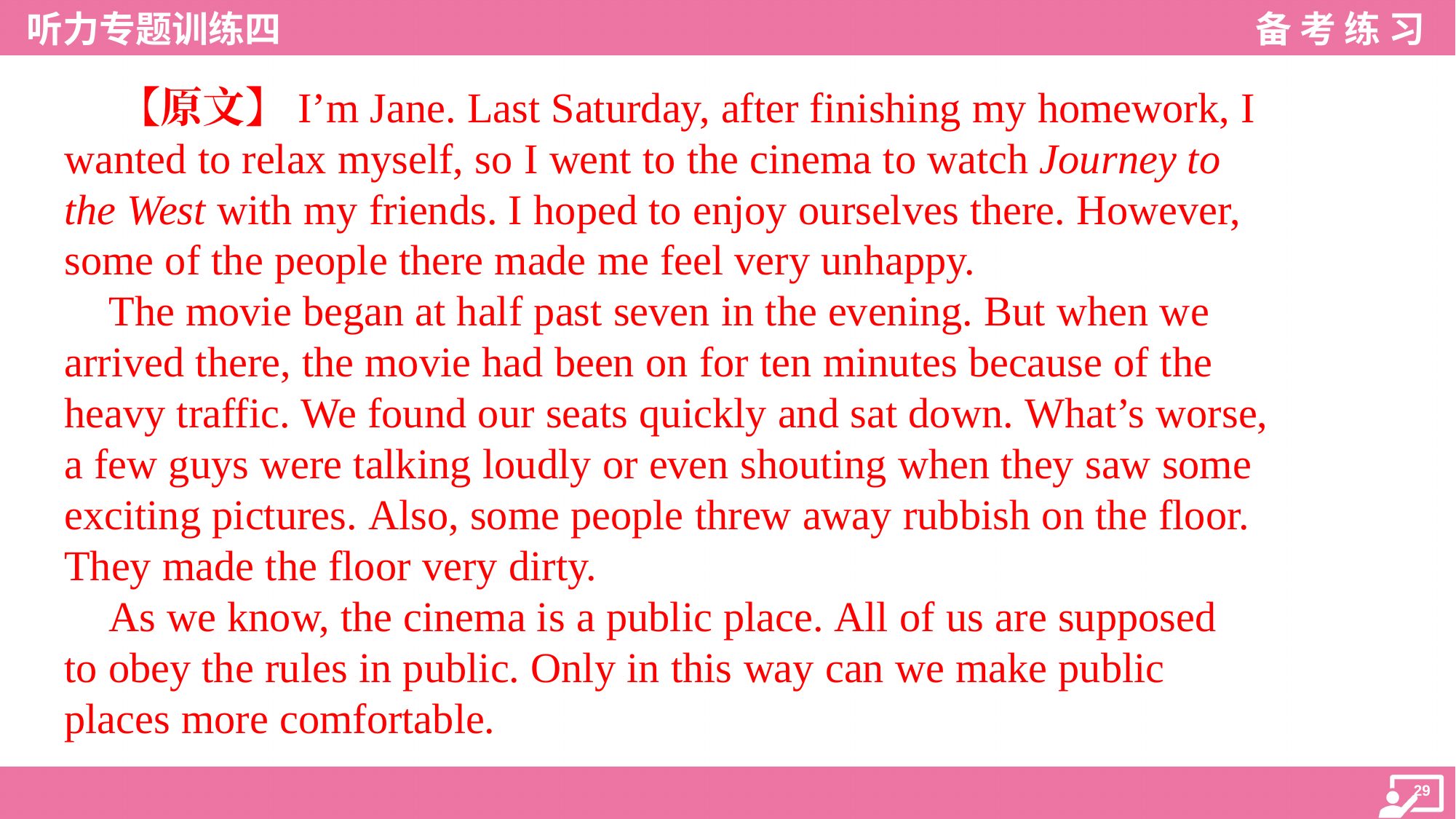

【原文】I’m Jane. Last Saturday, after finishing my homework, I
wanted to relax myself, so I went to the cinema to watch Journey to
the West with my friends. I hoped to enjoy ourselves there. However,
some of the people there made me feel very unhappy.
    The movie began at half past seven in the evening. But when we
arrived there, the movie had been on for ten minutes because of the
heavy traffic. We found our seats quickly and sat down. What’s worse,
a few guys were talking loudly or even shouting when they saw some
exciting pictures. Also, some people threw away rubbish on the floor.
They made the floor very dirty.
    As we know, the cinema is a public place. All of us are supposed
to obey the rules in public. Only in this way can we make public
places more comfortable.